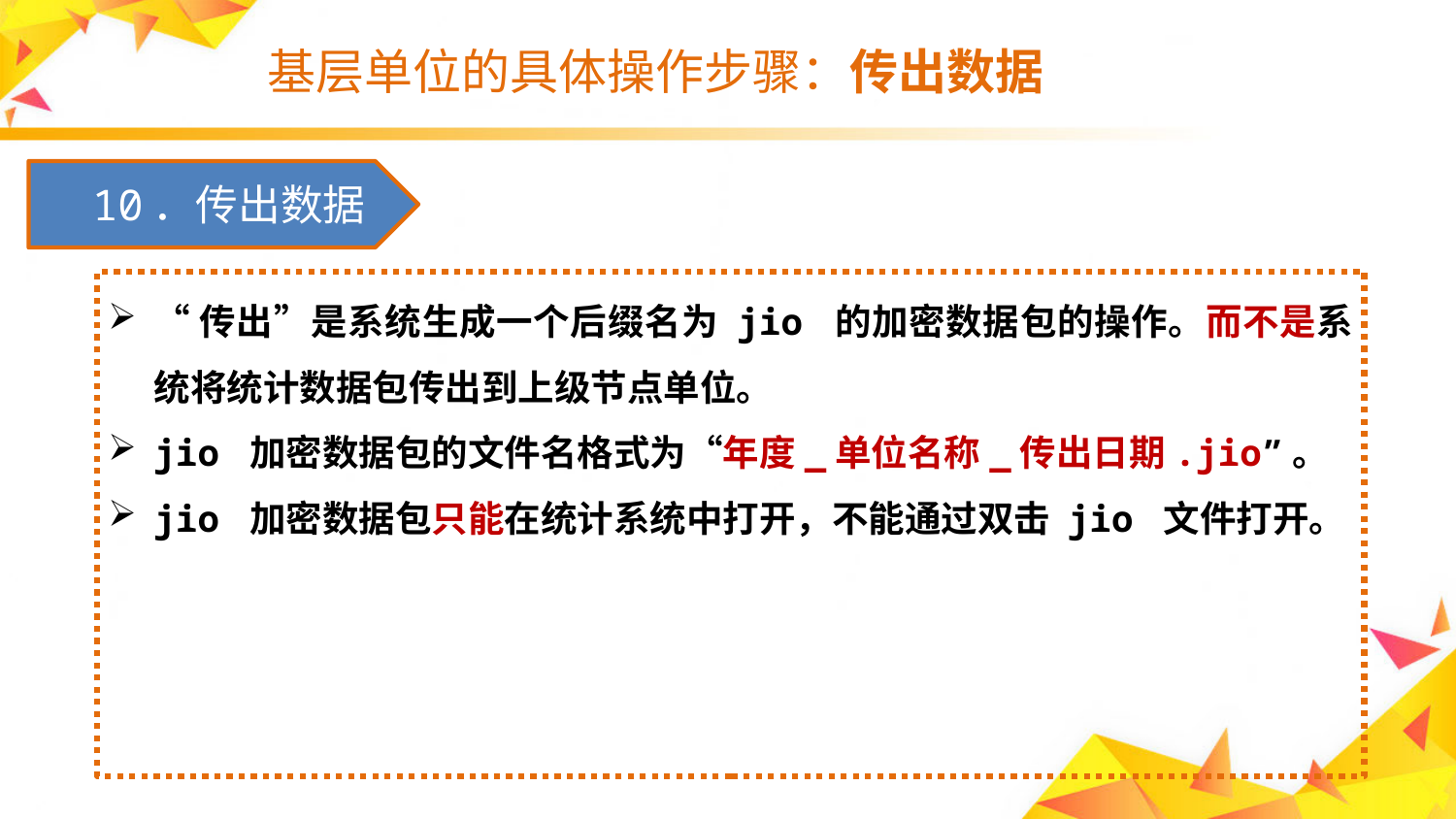

# 基层单位的具体操作步骤：传出数据
　10．传出数据
“传出”是系统生成一个后缀名为 jio 的加密数据包的操作。而不是系统将统计数据包传出到上级节点单位。
jio 加密数据包的文件名格式为“年度_单位名称_传出日期.jio”。
jio 加密数据包只能在统计系统中打开，不能通过双击 jio 文件打开。